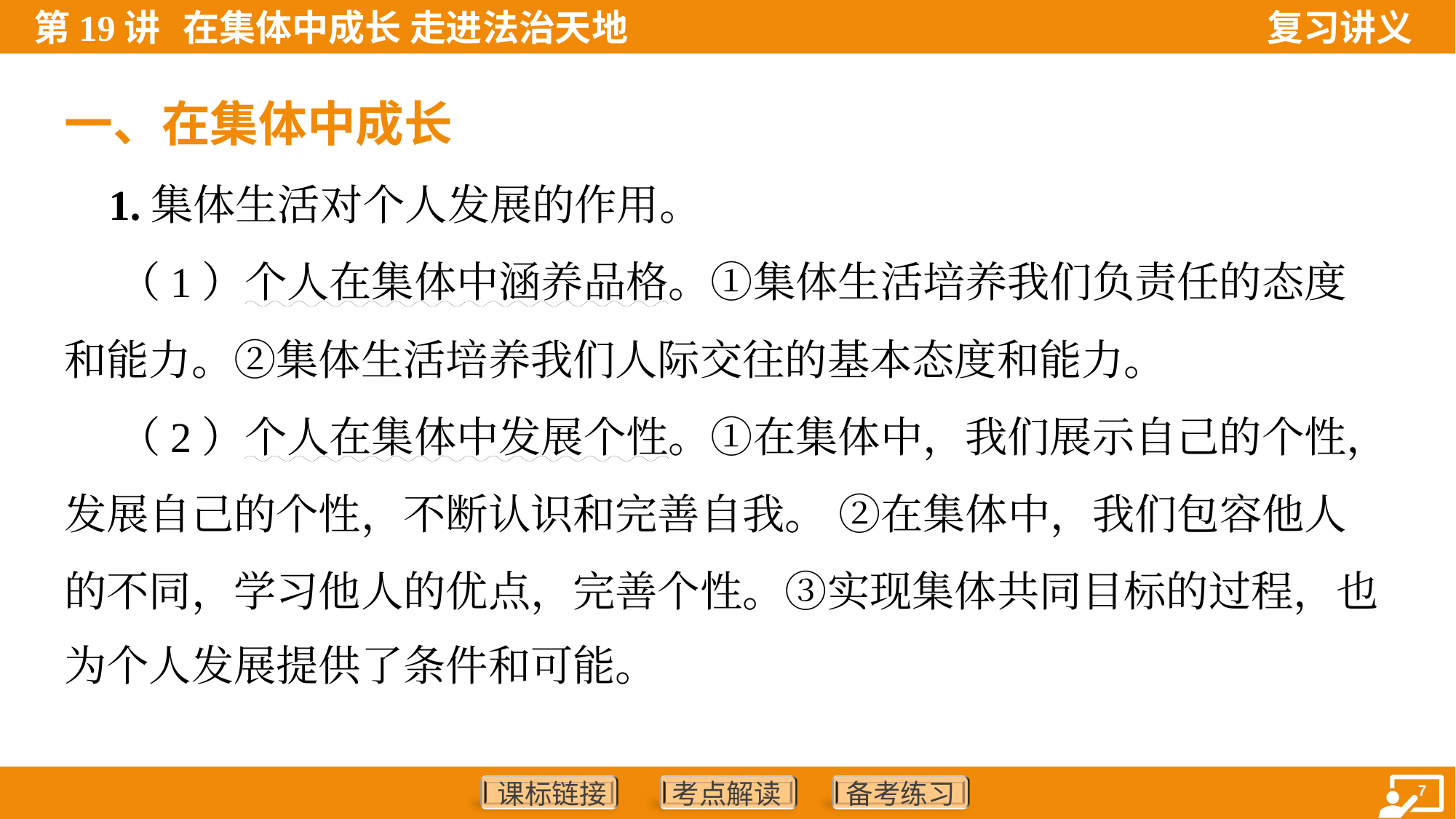

一、在集体中成长
    1.集体生活对个人发展的作用。
    （1）个人在集体中涵养品格。①集体生活培养我们负责任的态度
和能力。②集体生活培养我们人际交往的基本态度和能力。
    （2）个人在集体中发展个性。①在集体中，我们展示自己的个性，
发展自己的个性，不断认识和完善自我。 ②在集体中，我们包容他人
的不同，学习他人的优点，完善个性。③实现集体共同目标的过程，也
为个人发展提供了条件和可能。